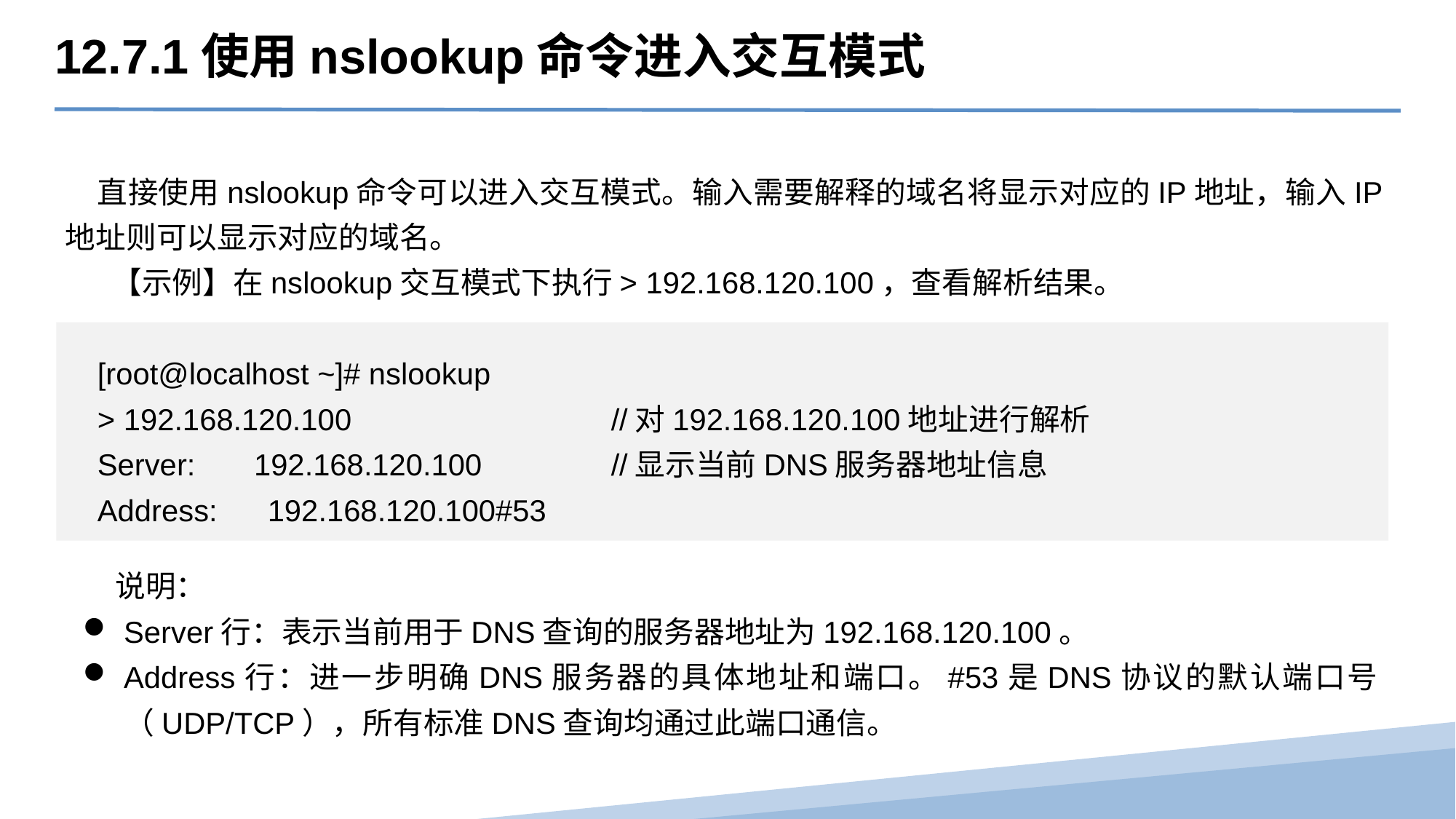

12.7.1使用nslookup命令进入交互模式
直接使用nslookup命令可以进入交互模式。输入需要解释的域名将显示对应的IP地址，输入IP地址则可以显示对应的域名。
 【示例】在nslookup交互模式下执行> 192.168.120.100，查看解析结果。

[root@localhost ~]# nslookup
> 192.168.120.100                   	//对192.168.120.100地址进行解析
Server:       192.168.120.100        	//显示当前DNS服务器地址信息
Address:      192.168.120.100#53

说明：
Server行：表示当前用于DNS查询的服务器地址为192.168.120.100。
Address行：进一步明确DNS服务器的具体地址和端口。#53是DNS协议的默认端口号（UDP/TCP），所有标准DNS查询均通过此端口通信。